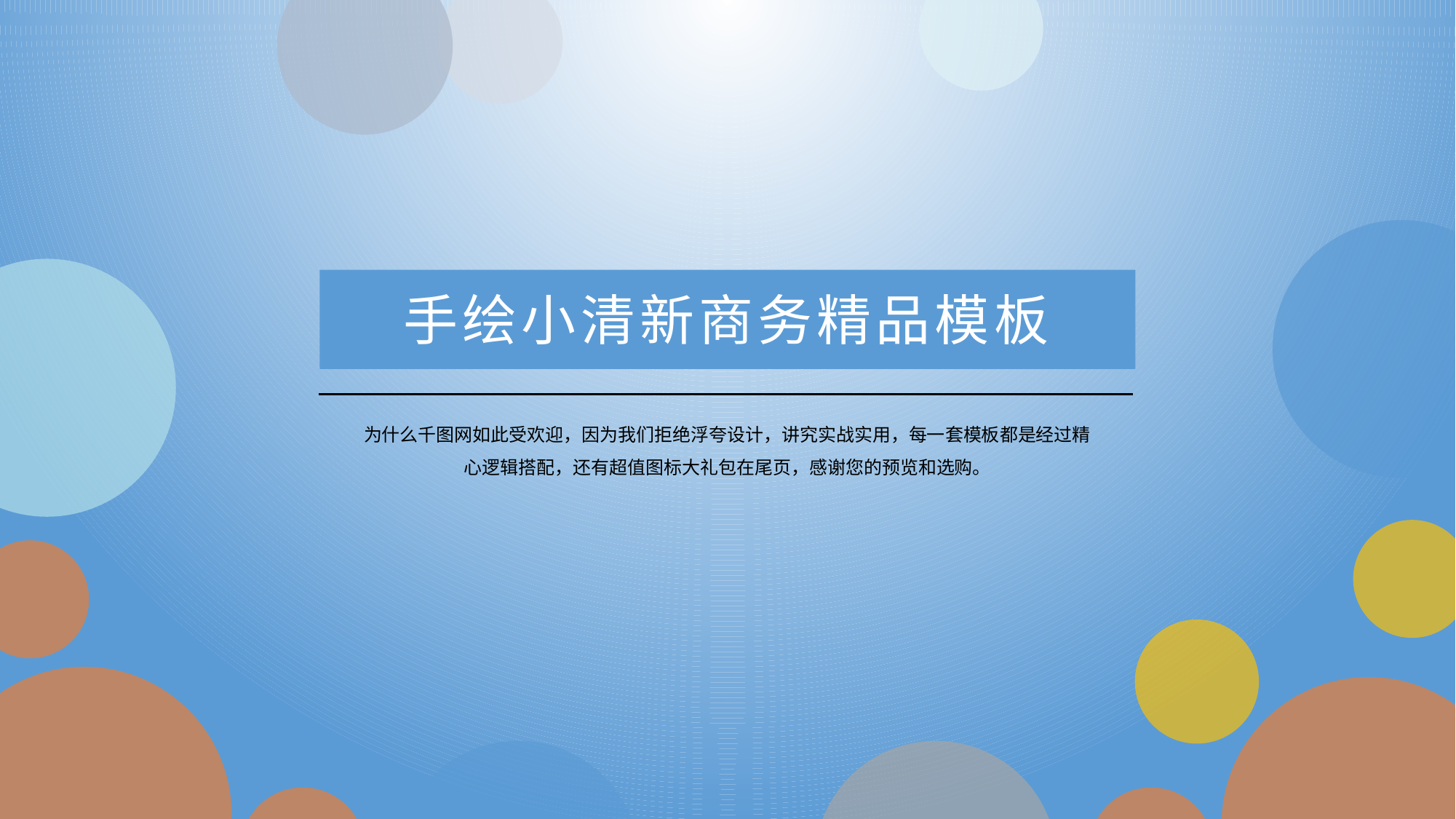

手绘小清新商务精品模板

为什么千图网如此受欢迎，因为我们拒绝浮夸设计，讲究实战实用，每一套模板都是经过精心逻辑搭配，还有超值图标大礼包在尾页，感谢您的预览和选购。